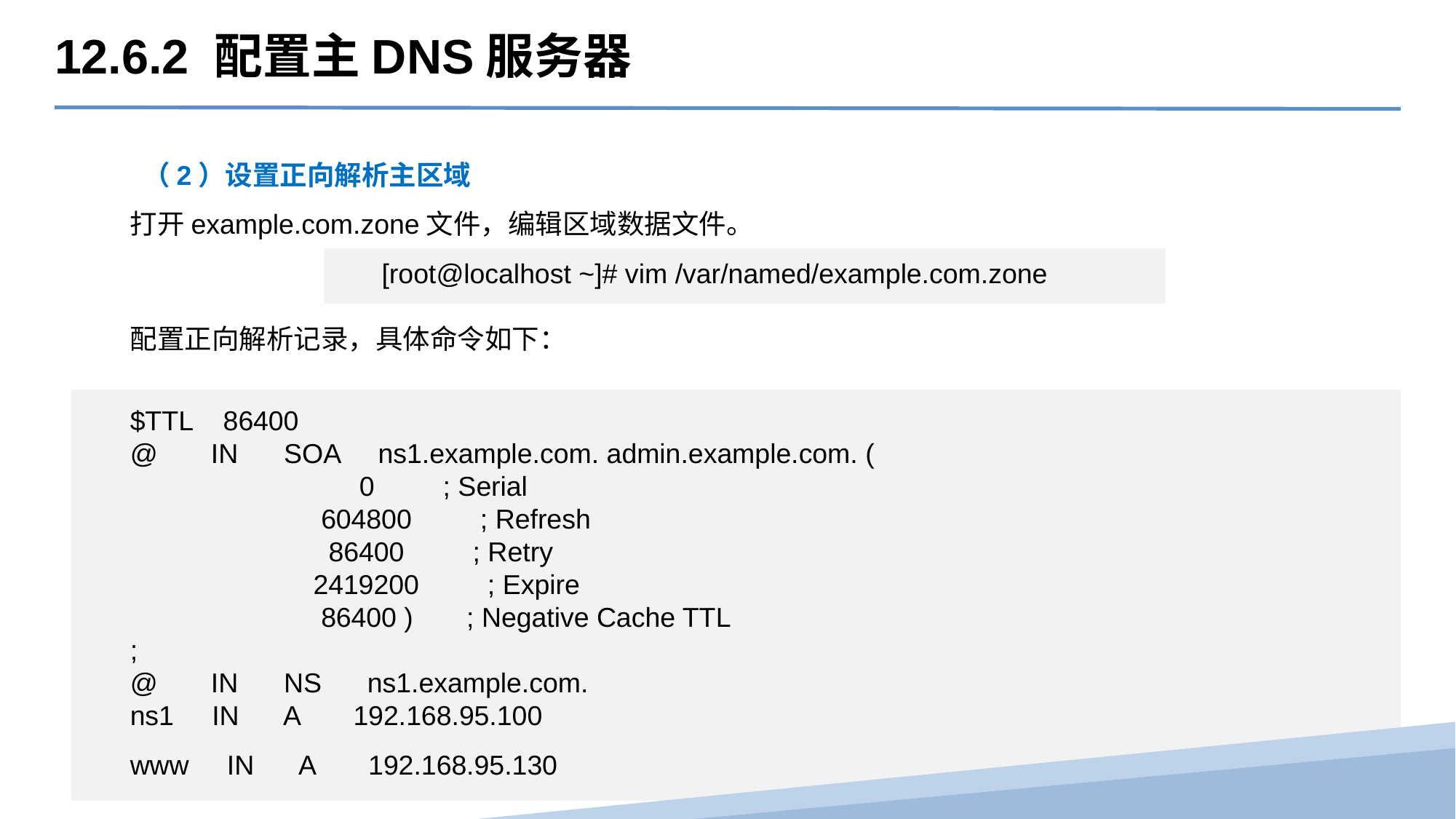

12.6.2 配置主DNS服务器
 （2）设置正向解析主区域
打开example.com.zone文件，编辑区域数据文件。
[root@localhost ~]# vim /var/named/example.com.zone
配置正向解析记录，具体命令如下：

$TTL    86400
@       IN      SOA     ns1.example.com. admin.example.com. (
                              0         ; Serial
                         604800         ; Refresh
                          86400         ; Retry
                        2419200         ; Expire
                         86400 )       ; Negative Cache TTL
;
@       IN      NS      ns1.example.com.
ns1     IN      A       192.168.95.100
www     IN      A       192.168.95.130